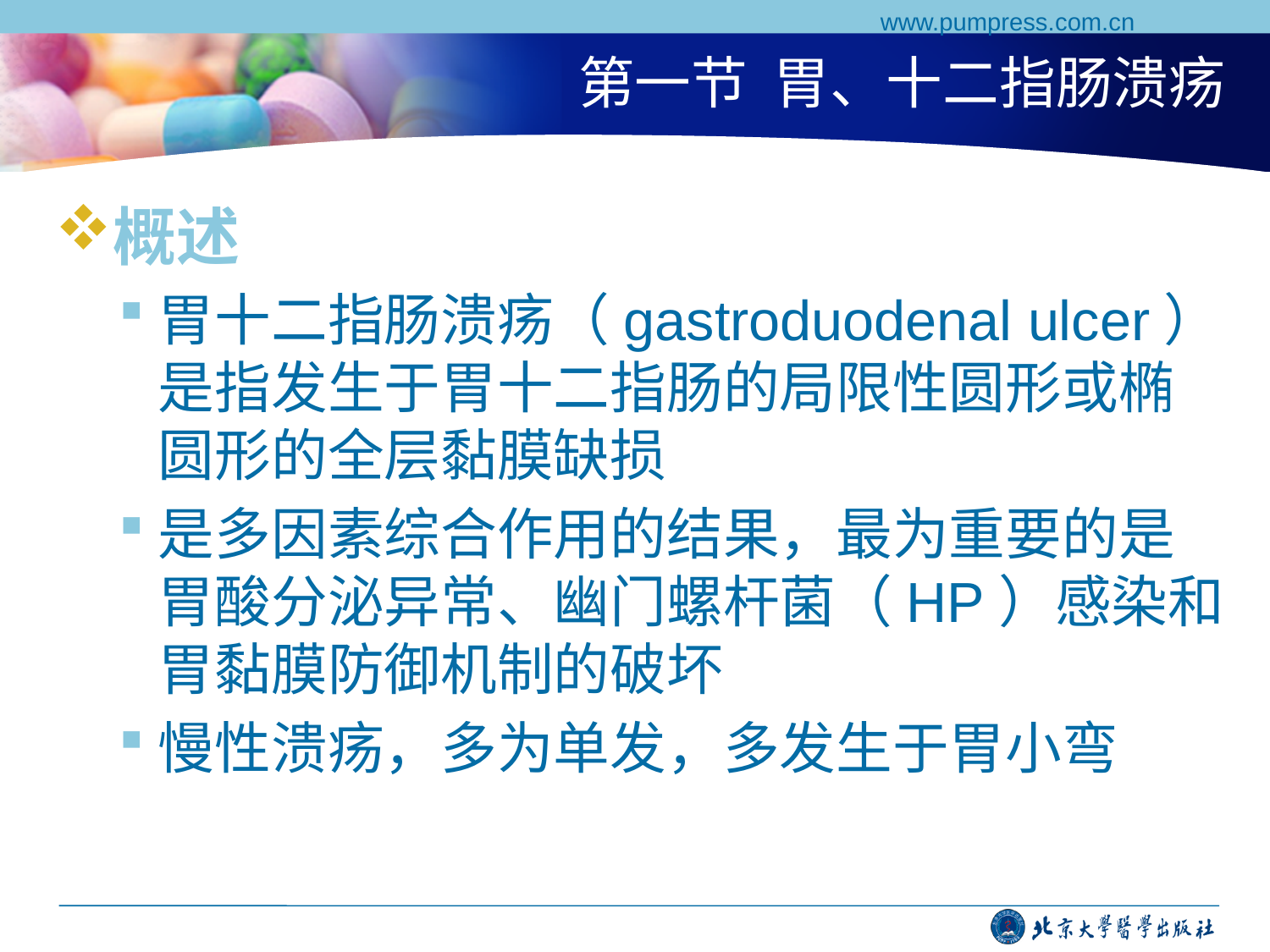

www.pumpress.com.cn
# 第一节  胃、十二指肠溃疡
概述
胃十二指肠溃疡（gastroduodenal ulcer）是指发生于胃十二指肠的局限性圆形或椭圆形的全层黏膜缺损
是多因素综合作用的结果，最为重要的是胃酸分泌异常、幽门螺杆菌（HP）感染和胃黏膜防御机制的破坏
慢性溃疡，多为单发，多发生于胃小弯